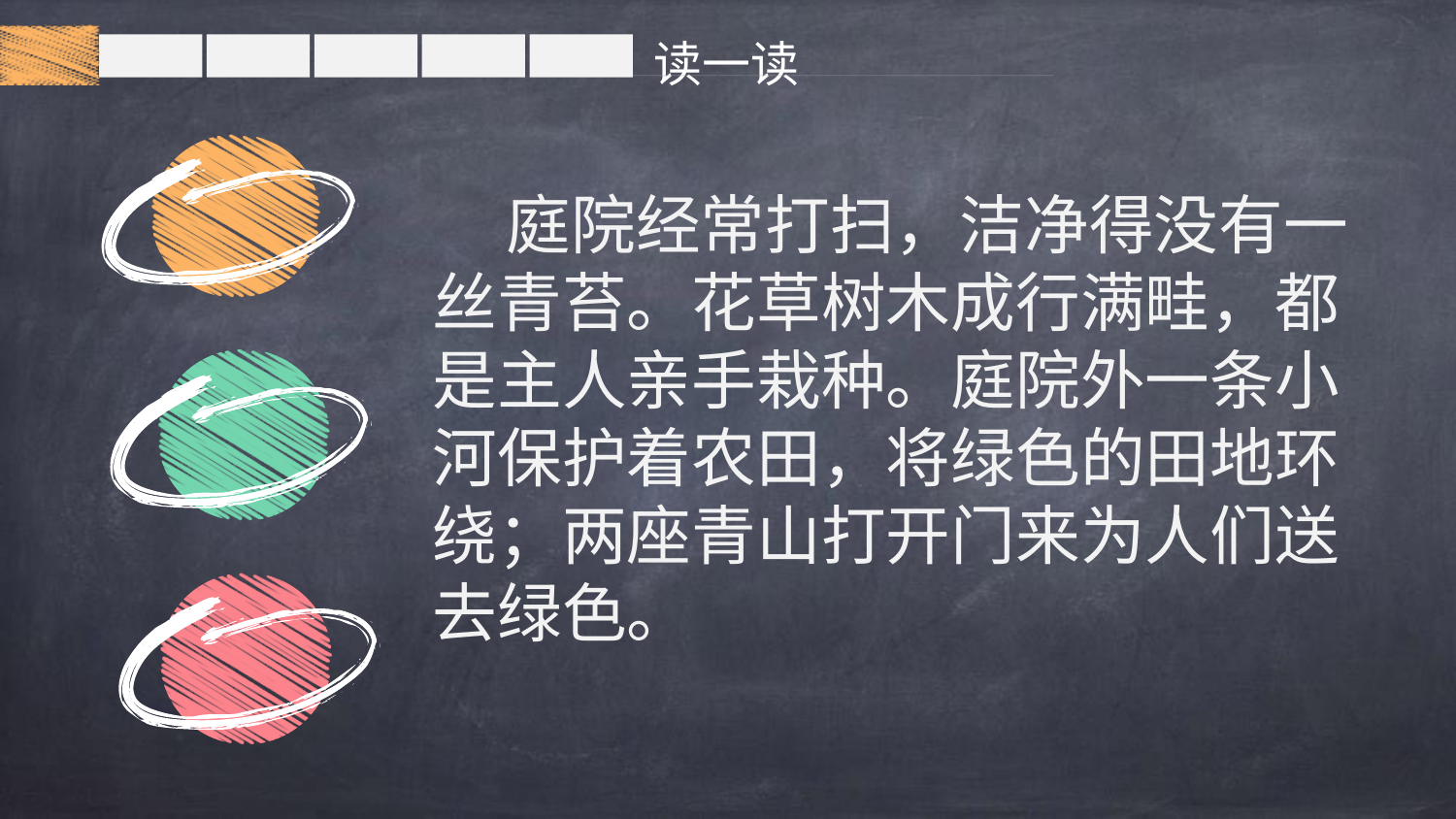

读一读

    庭院经常打扫，洁净得没有一丝青苔。花草树木成行满畦，都是主人亲手栽种。庭院外一条小河保护着农田，将绿色的田地环绕；两座青山打开门来为人们送去绿色。